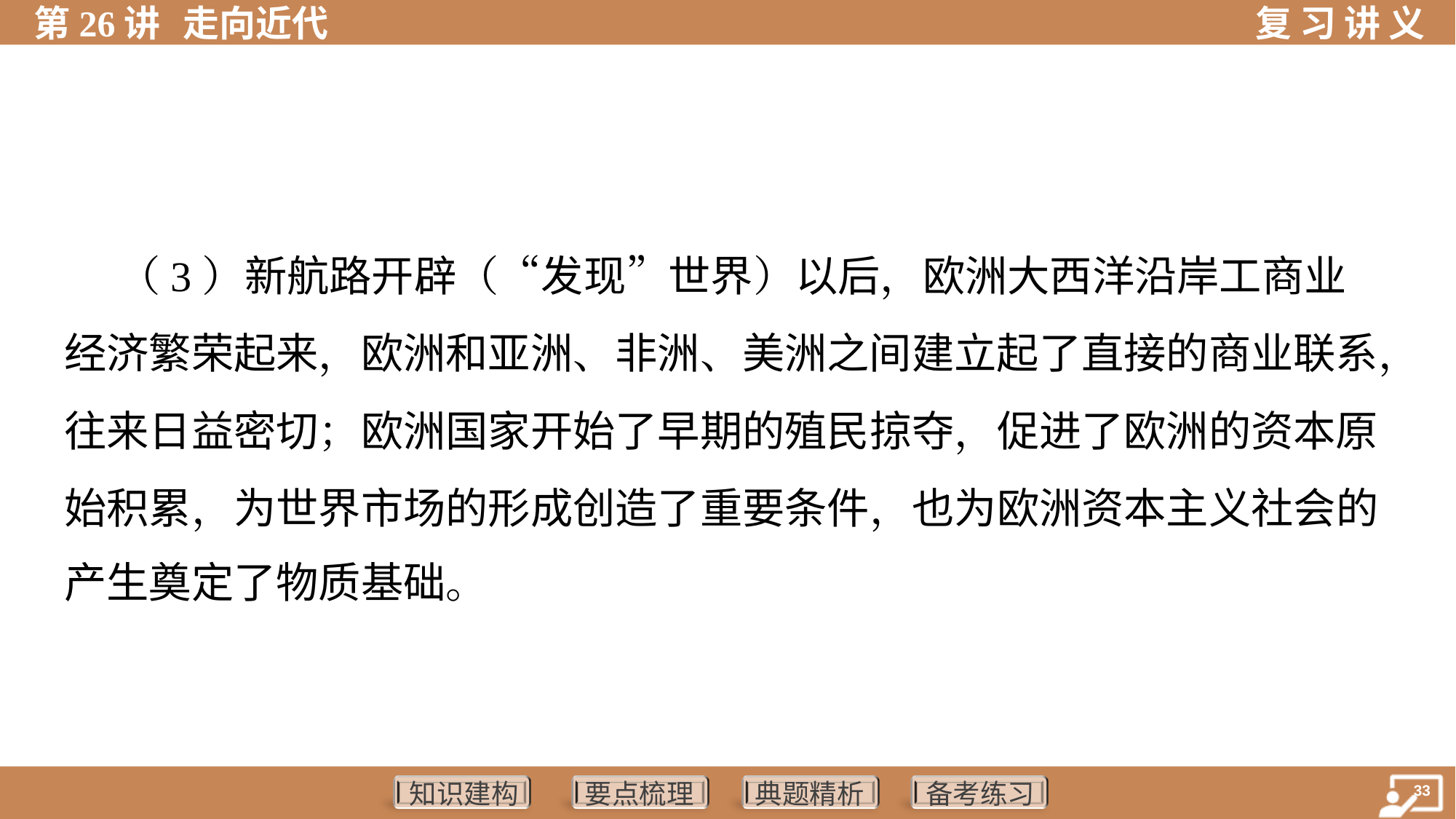

（3）新航路开辟（“发现”世界）以后，欧洲大西洋沿岸工商业
经济繁荣起来，欧洲和亚洲、非洲、美洲之间建立起了直接的商业联系，
往来日益密切；欧洲国家开始了早期的殖民掠夺，促进了欧洲的资本原
始积累，为世界市场的形成创造了重要条件，也为欧洲资本主义社会的
产生奠定了物质基础。